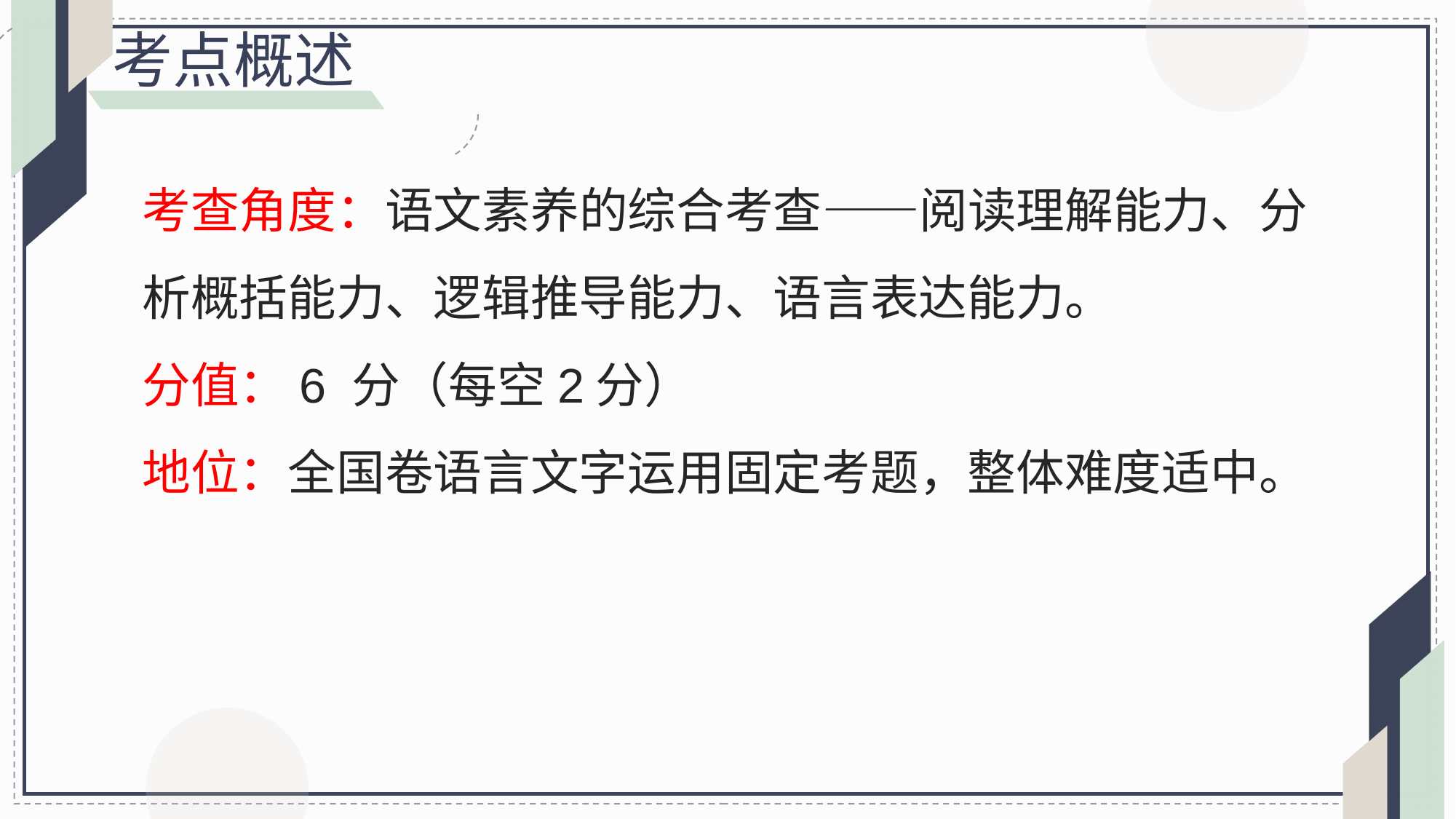

考点概述

考查角度：语文素养的综合考查——阅读理解能力、分析概括能力、逻辑推导能力、语言表达能力。
分值：6 分（每空2分）
地位：全国卷语言文字运用固定考题，整体难度适中。